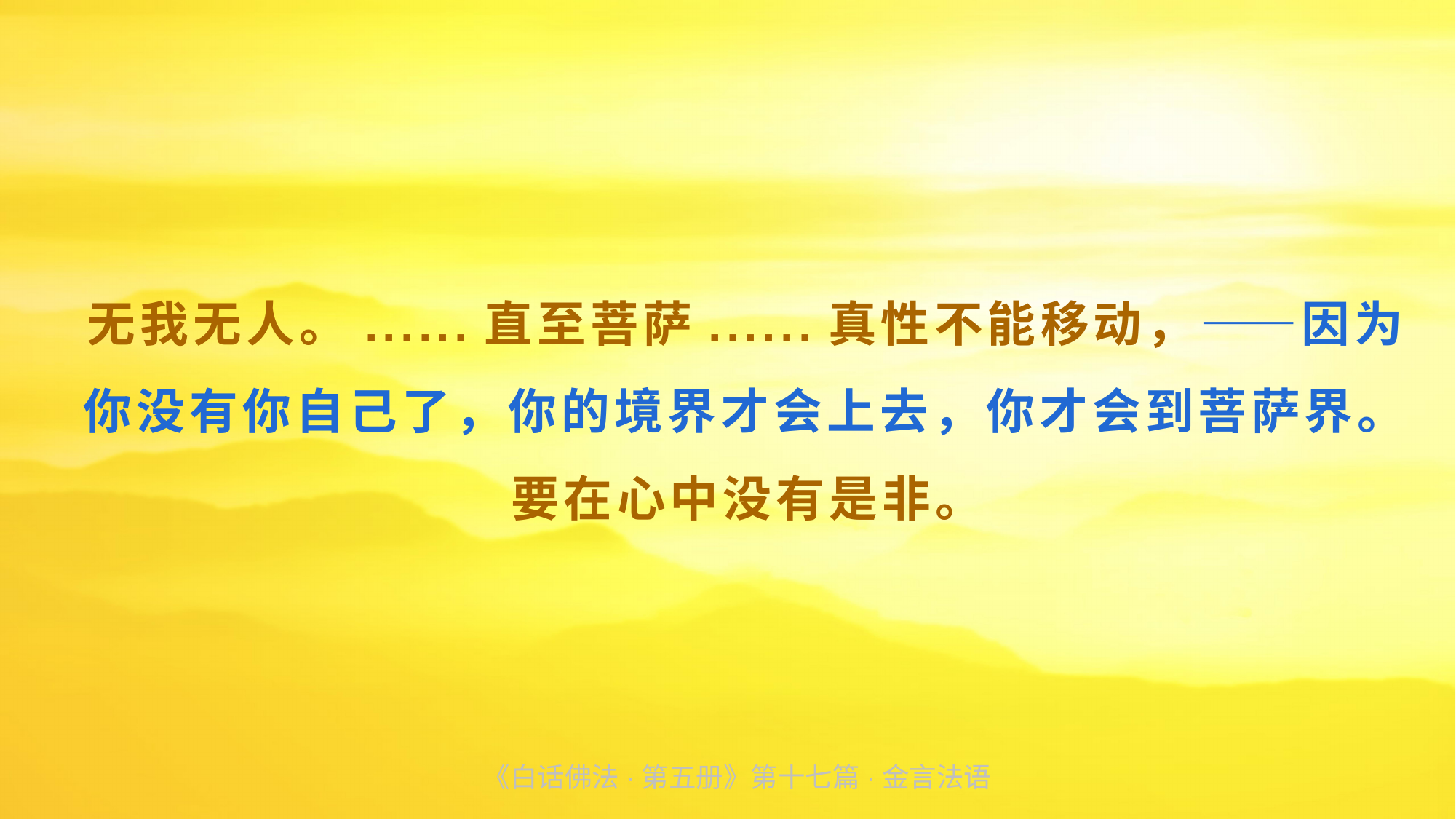

无我无人。......直至菩萨......真性不能移动，——因为你没有你自己了，你的境界才会上去，你才会到菩萨界。要在心中没有是非。
  《白话佛法·第五册》第十七篇·金言法语